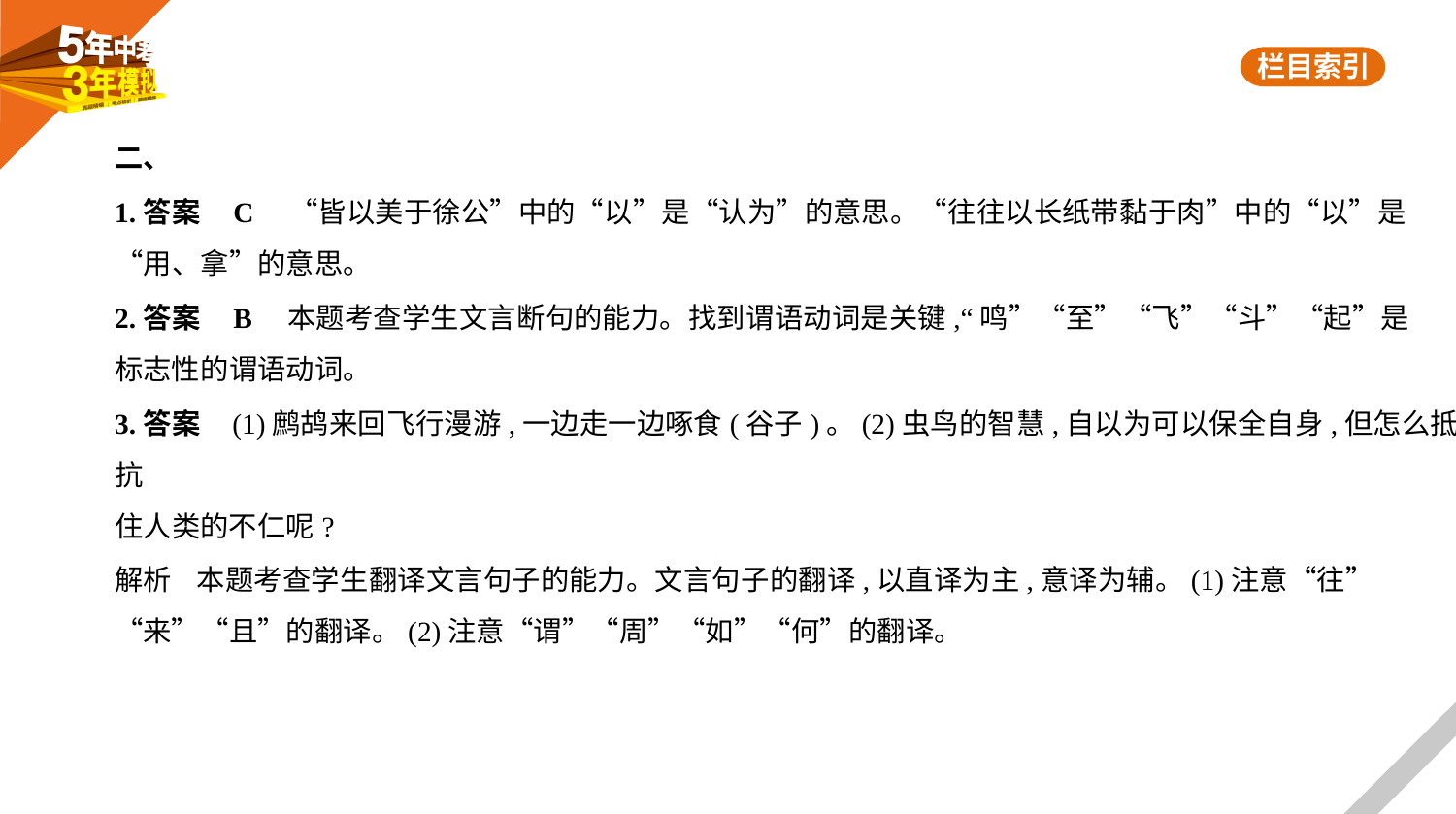

二、
1.答案    C　“皆以美于徐公”中的“以”是“认为”的意思。“往往以长纸带黏于肉”中的“以”是
“用、拿”的意思。
2.答案    B　本题考查学生文言断句的能力。找到谓语动词是关键,“鸣”“至”“飞”“斗”“起”是
标志性的谓语动词。
3.答案    (1)鹧鸪来回飞行漫游,一边走一边啄食(谷子)。(2)虫鸟的智慧,自以为可以保全自身,但怎么抵抗
住人类的不仁呢?
解析    本题考查学生翻译文言句子的能力。文言句子的翻译,以直译为主,意译为辅。(1)注意“往”
“来”“且”的翻译。(2)注意“谓”“周”“如”“何”的翻译。